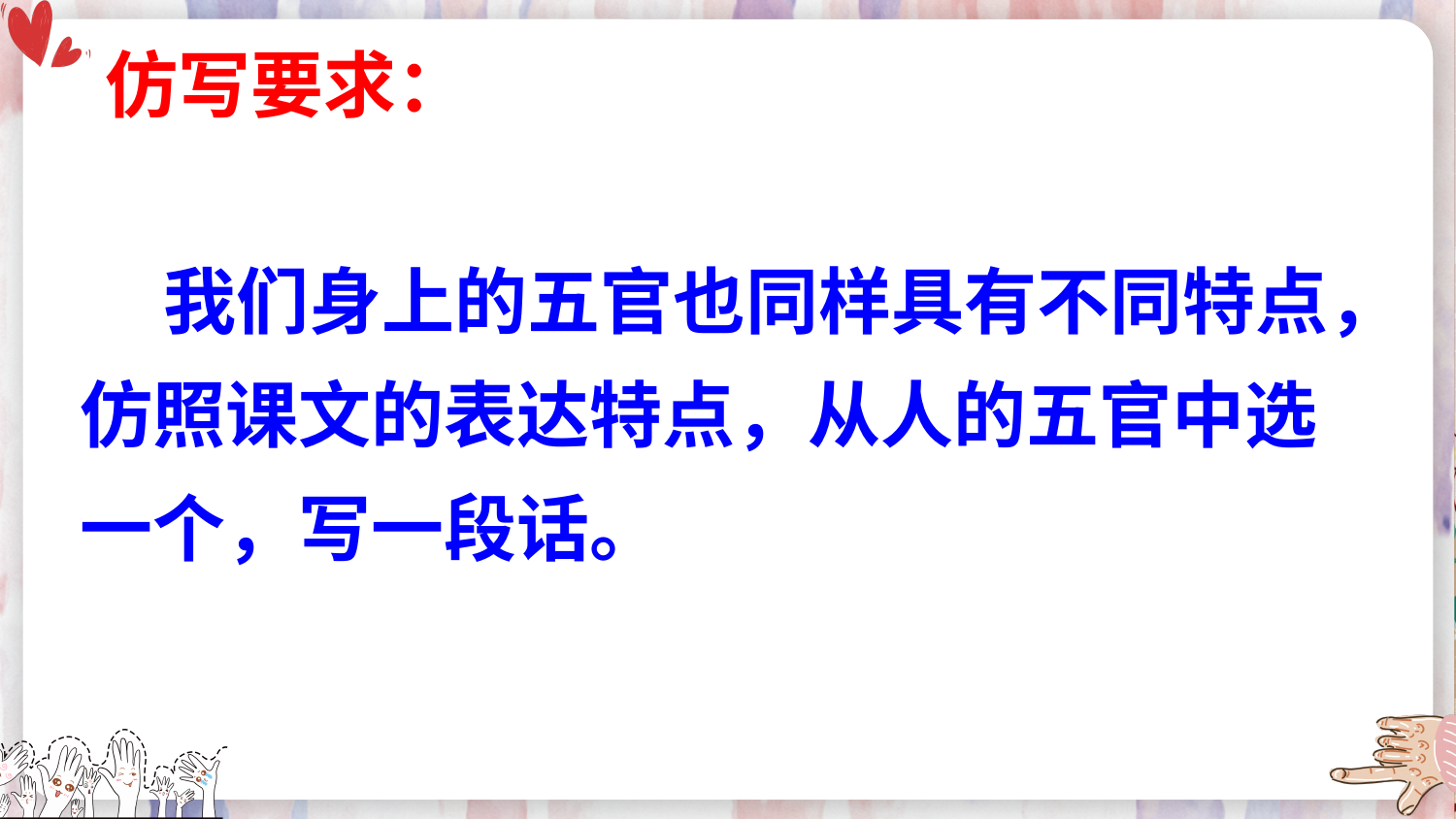

仿写要求：
    我们身上的五官也同样具有不同特点，仿照课文的表达特点，从人的五官中选一个，写一段话。